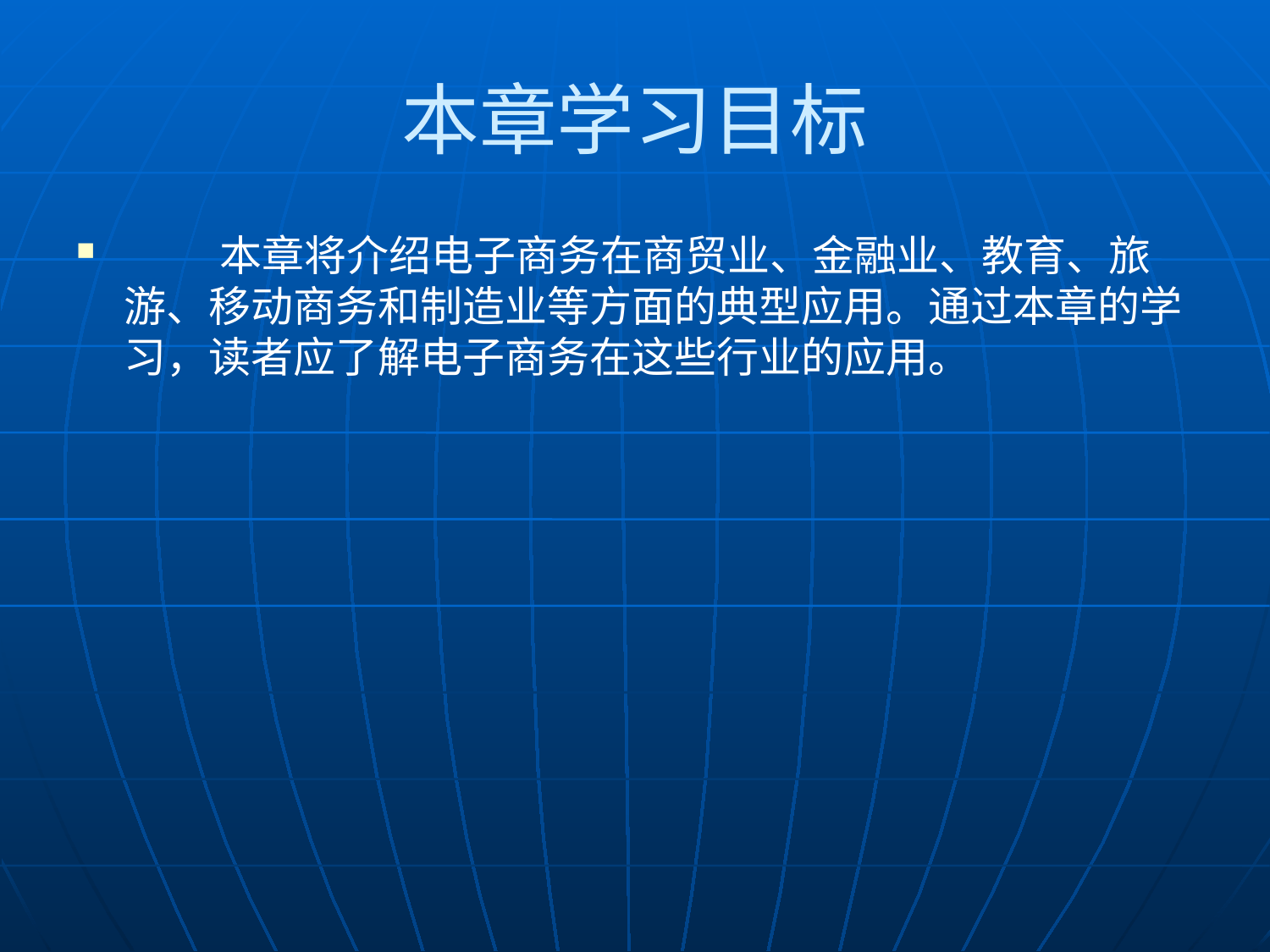

本章学习目标
         本章将介绍电子商务在商贸业、金融业、教育、旅游、移动商务和制造业等方面的典型应用。通过本章的学习，读者应了解电子商务在这些行业的应用。